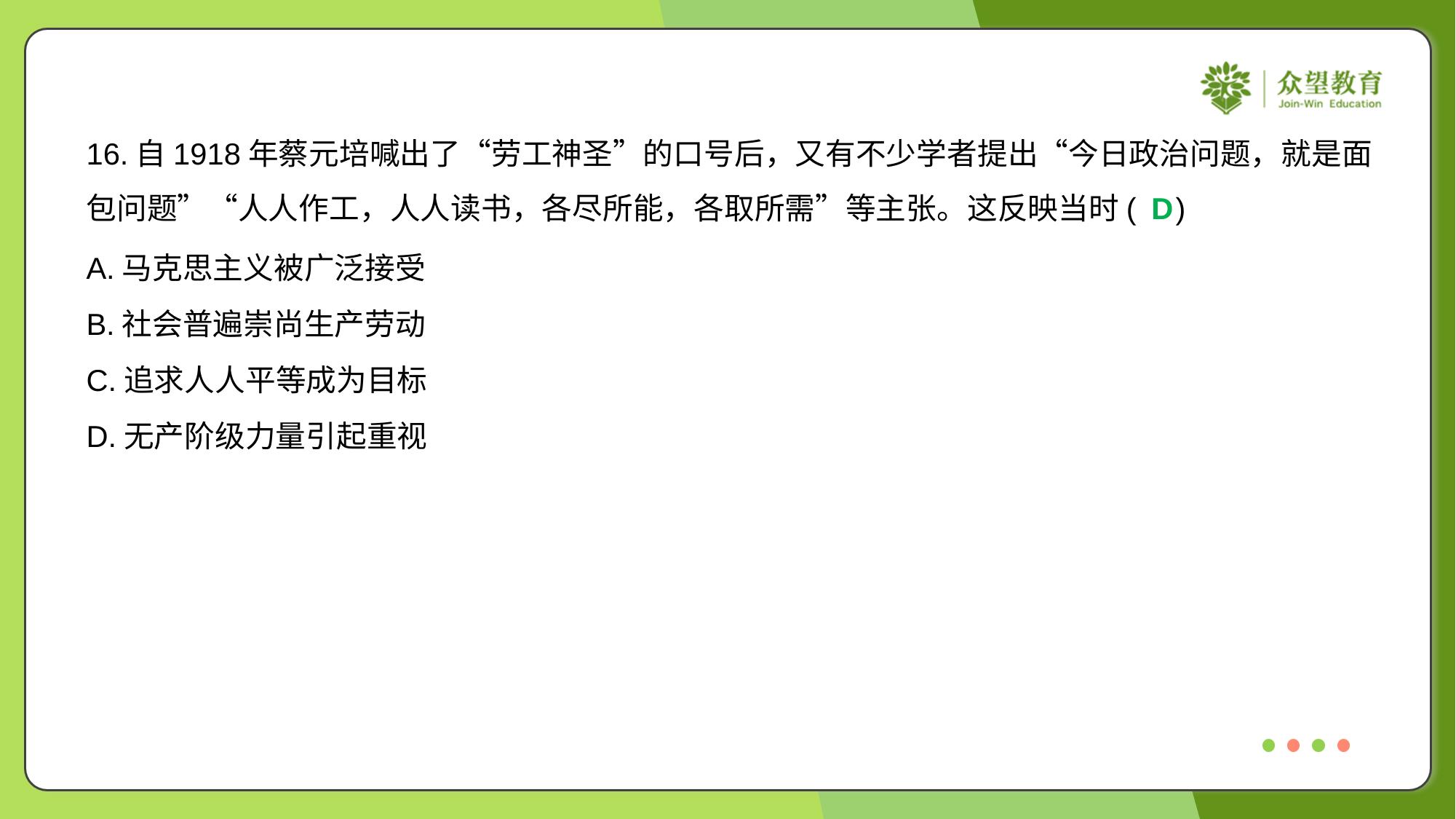

16.自1918年蔡元培喊出了“劳工神圣”的口号后，又有不少学者提出“今日政治问题，就是面
包问题”“人人作工，人人读书，各尽所能，各取所需”等主张。这反映当时(     )
D
A.马克思主义被广泛接受
B.社会普遍崇尚生产劳动
C.追求人人平等成为目标
D.无产阶级力量引起重视